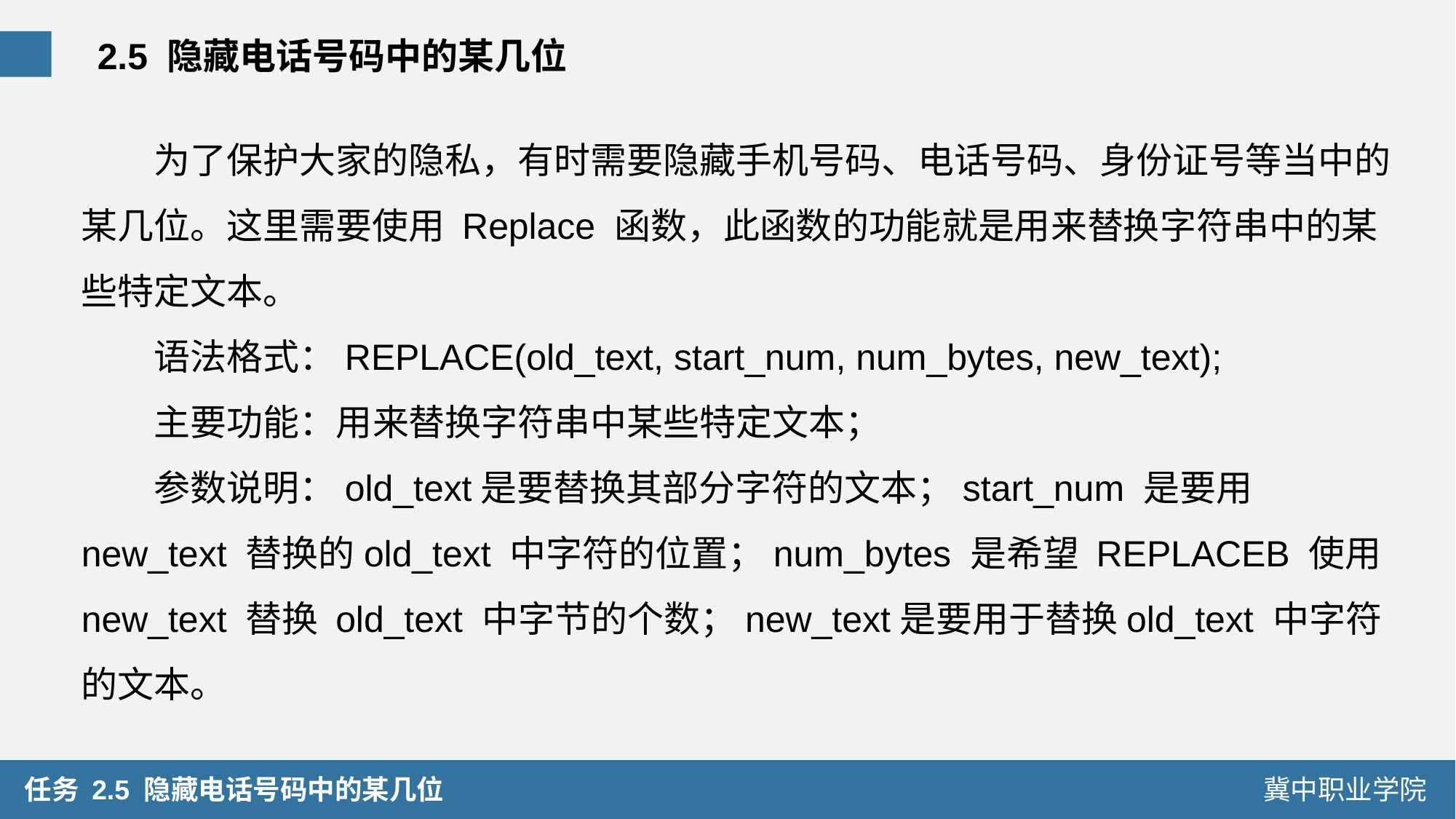

2.5 隐藏电话号码中的某几位
为了保护大家的隐私，有时需要隐藏手机号码、电话号码、身份证号等当中的某几位。这里需要使用 Replace 函数，此函数的功能就是用来替换字符串中的某些特定文本。
语法格式：REPLACE(old_text, start_num, num_bytes, new_text);
主要功能：用来替换字符串中某些特定文本；
参数说明：old_text是要替换其部分字符的文本；start_num 是要用 new_text 替换的old_text 中字符的位置；num_bytes 是希望 REPLACEB 使用 new_text 替换 old_text 中字节的个数；new_text是要用于替换old_text 中字符的文本。

 任务 2.5 隐藏电话号码中的某几位
冀中职业学院